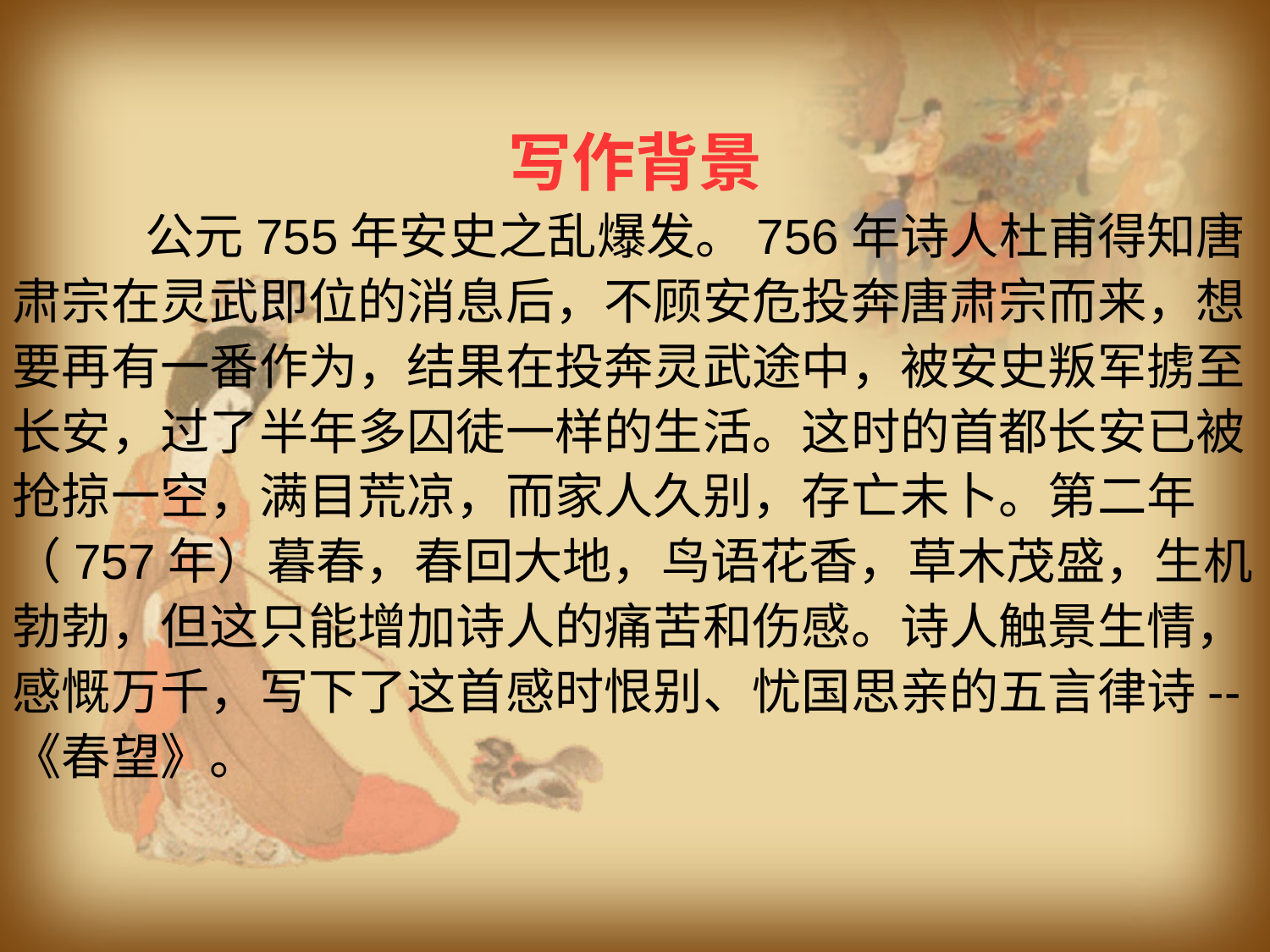

写作背景
           公元755年安史之乱爆发。756年诗人杜甫得知唐肃宗在灵武即位的消息后，不顾安危投奔唐肃宗而来，想要再有一番作为，结果在投奔灵武途中，被安史叛军掳至长安，过了半年多囚徒一样的生活。这时的首都长安已被抢掠一空，满目荒凉，而家人久别，存亡未卜。第二年（757年）暮春，春回大地，鸟语花香，草木茂盛，生机勃勃，但这只能增加诗人的痛苦和伤感。诗人触景生情，感慨万千，写下了这首感时恨别、忧国思亲的五言律诗--《春望》。